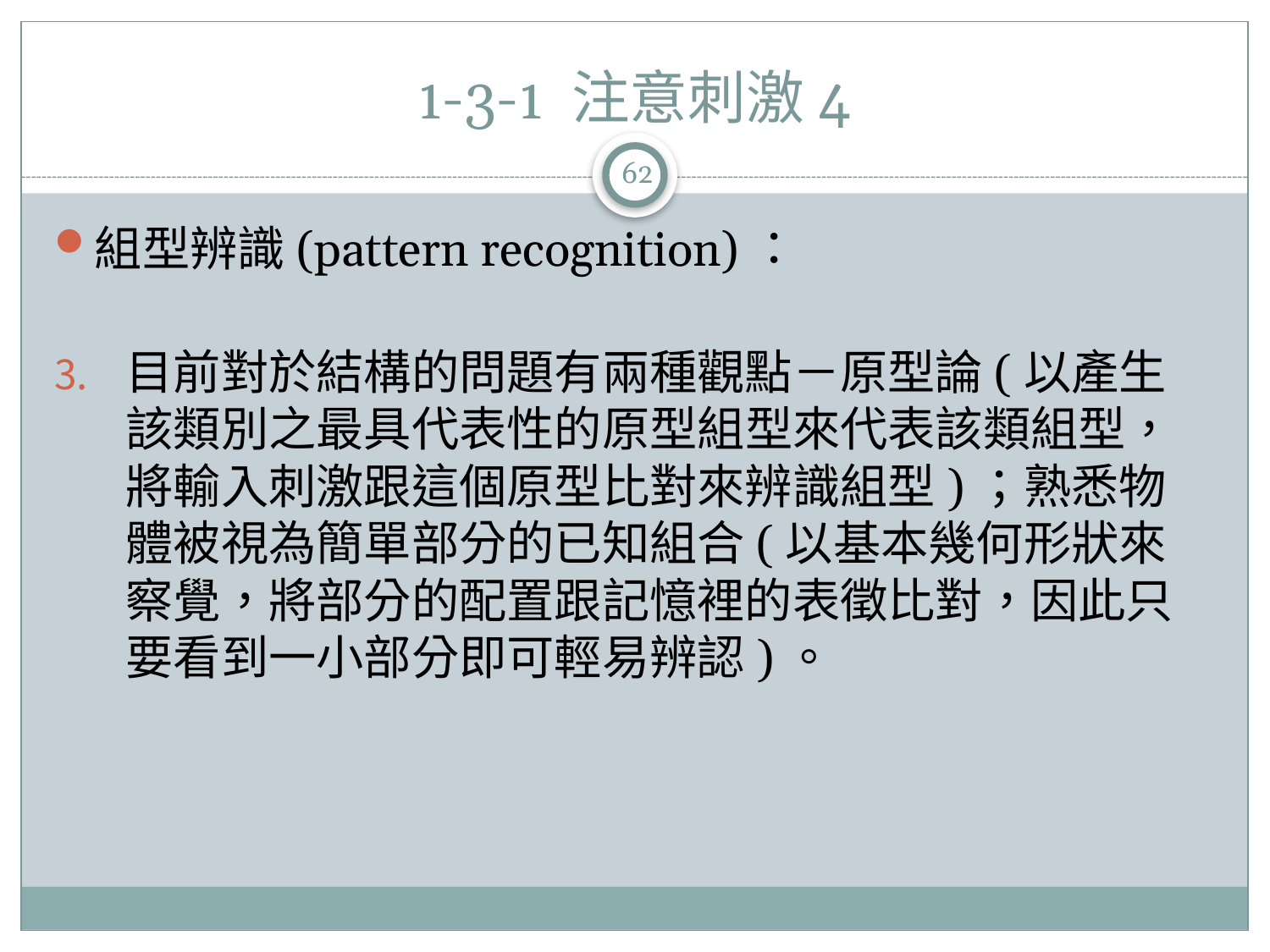

# 1-3-1 注意刺激4
62
組型辨識(pattern recognition)：
目前對於結構的問題有兩種觀點－原型論(以產生該類別之最具代表性的原型組型來代表該類組型，將輸入刺激跟這個原型比對來辨識組型)；熟悉物體被視為簡單部分的已知組合(以基本幾何形狀來察覺，將部分的配置跟記憶裡的表徵比對，因此只要看到一小部分即可輕易辨認)。